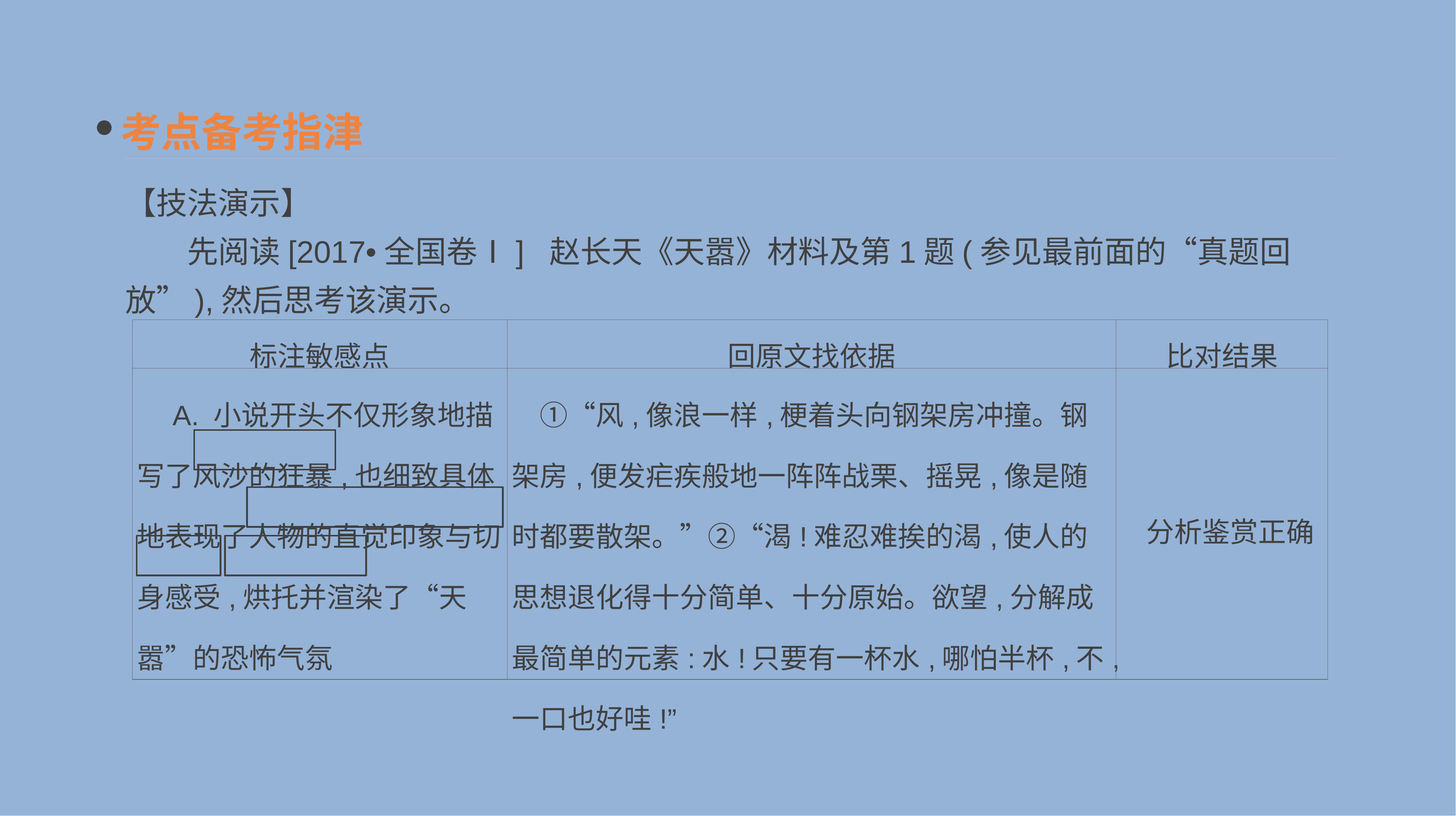

考点备考指津

【技法演示】
　　先阅读[2017•全国卷Ⅰ]  赵长天《天嚣》材料及第1题(参见最前面的“真题回放”),然后思考该演示。
| 标注敏感点 | 回原文找依据 | 比对结果 |
| --- | --- | --- |
| A. 小说开头不仅形象地描写了风沙的狂暴,也细致具体地表现了人物的直觉印象与切身感受,烘托并渲染了“天嚣”的恐怖气氛 | ①“风,像浪一样,梗着头向钢架房冲撞。钢架房,便发疟疾般地一阵阵战栗、摇晃,像是随时都要散架。”②“渴!难忍难挨的渴,使人的思想退化得十分简单、十分原始。欲望,分解成最简单的元素:水!只要有一杯水,哪怕半杯,不,一口也好哇!” | 分析鉴赏正确 |